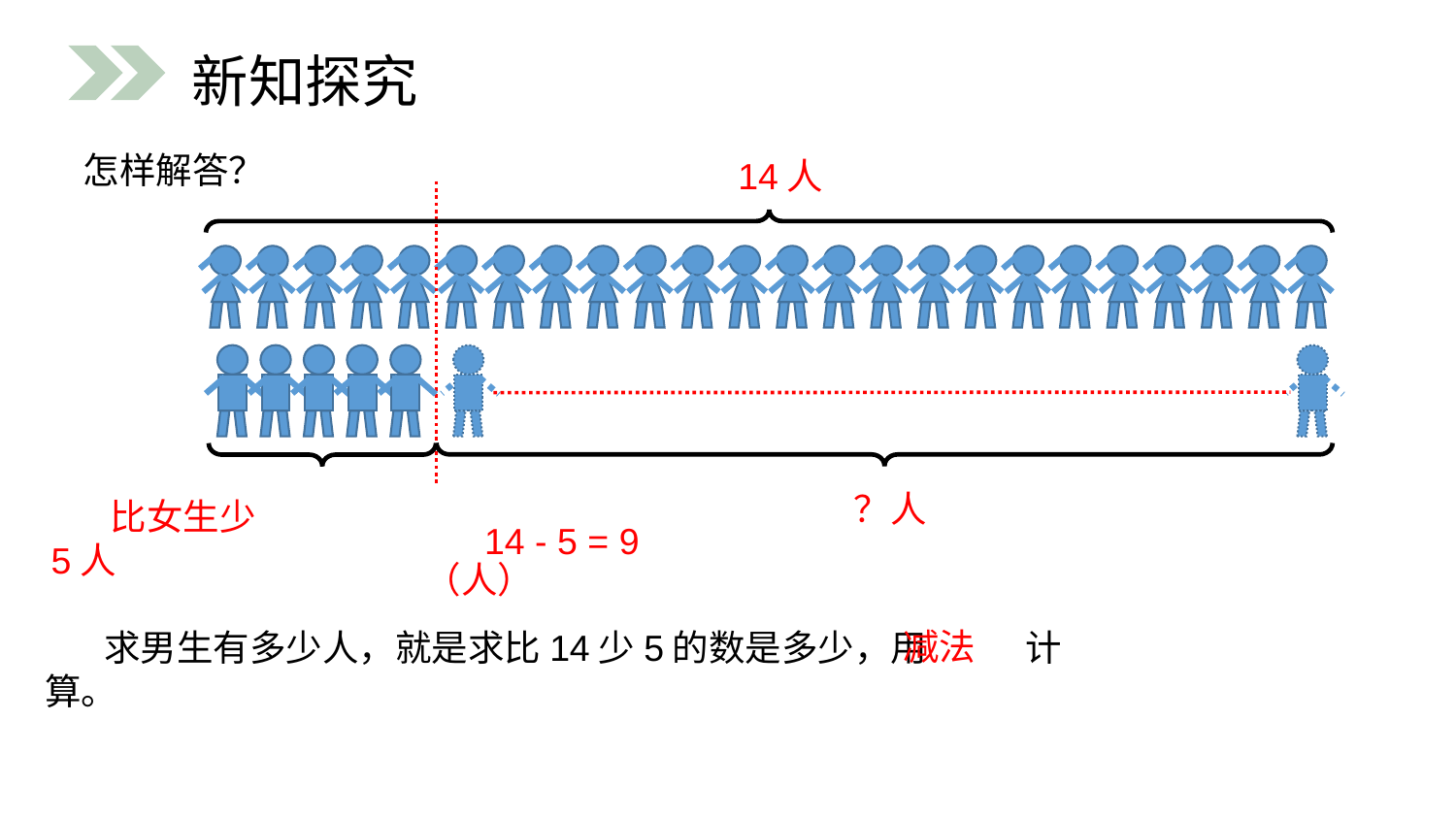

新知探究
怎样解答？
14人

？人
比女生少5人
14 - 5 = 9（人）
减法
求男生有多少人，就是求比14少5的数是多少，用            计算。